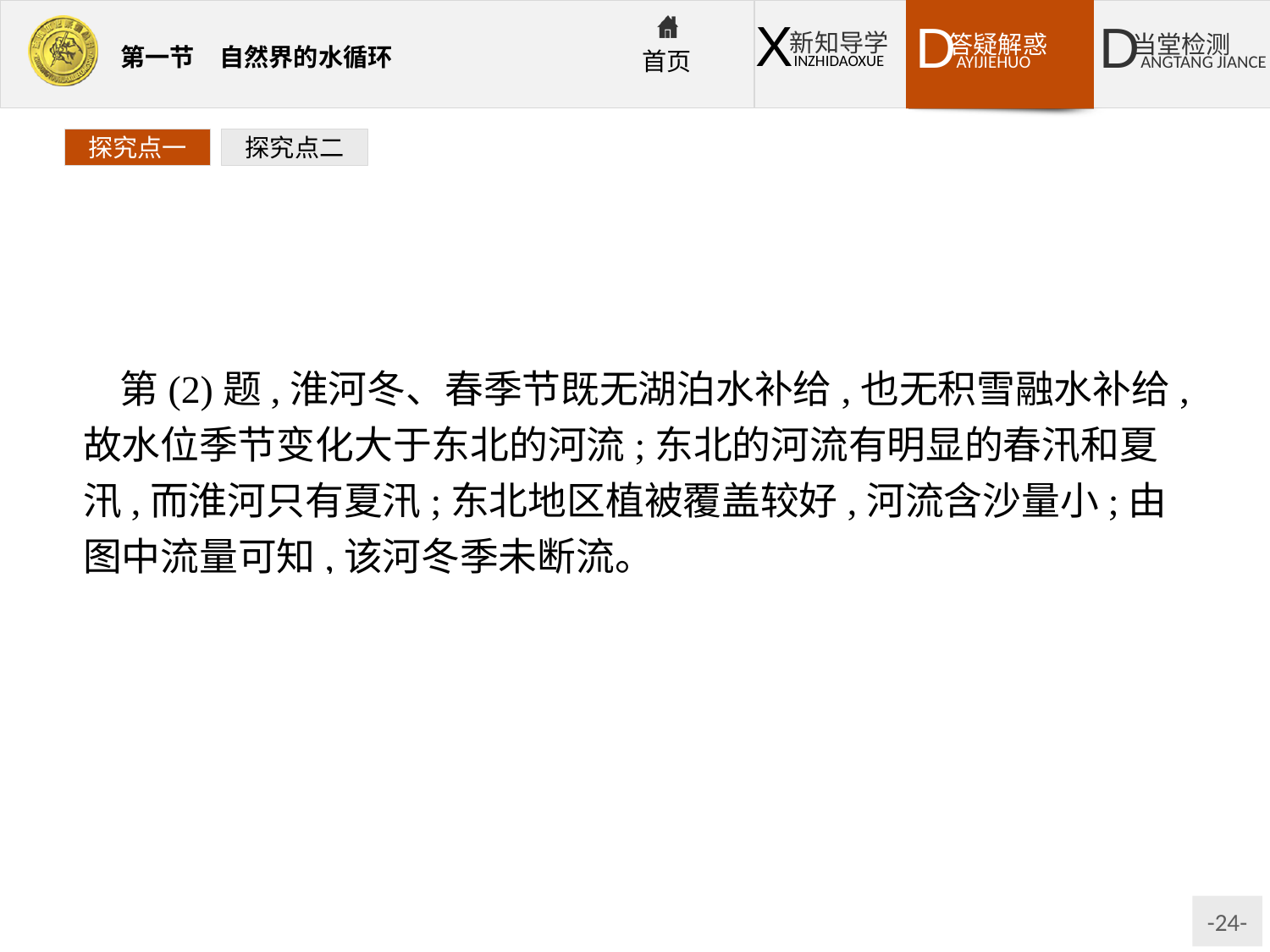

探究点一
探究点二
第(2)题,淮河冬、春季节既无湖泊水补给,也无积雪融水补给,故水位季节变化大于东北的河流;东北的河流有明显的春汛和夏汛,而淮河只有夏汛;东北地区植被覆盖较好,河流含沙量小;由图中流量可知,该河冬季未断流。
答案:(1)C　(2)C